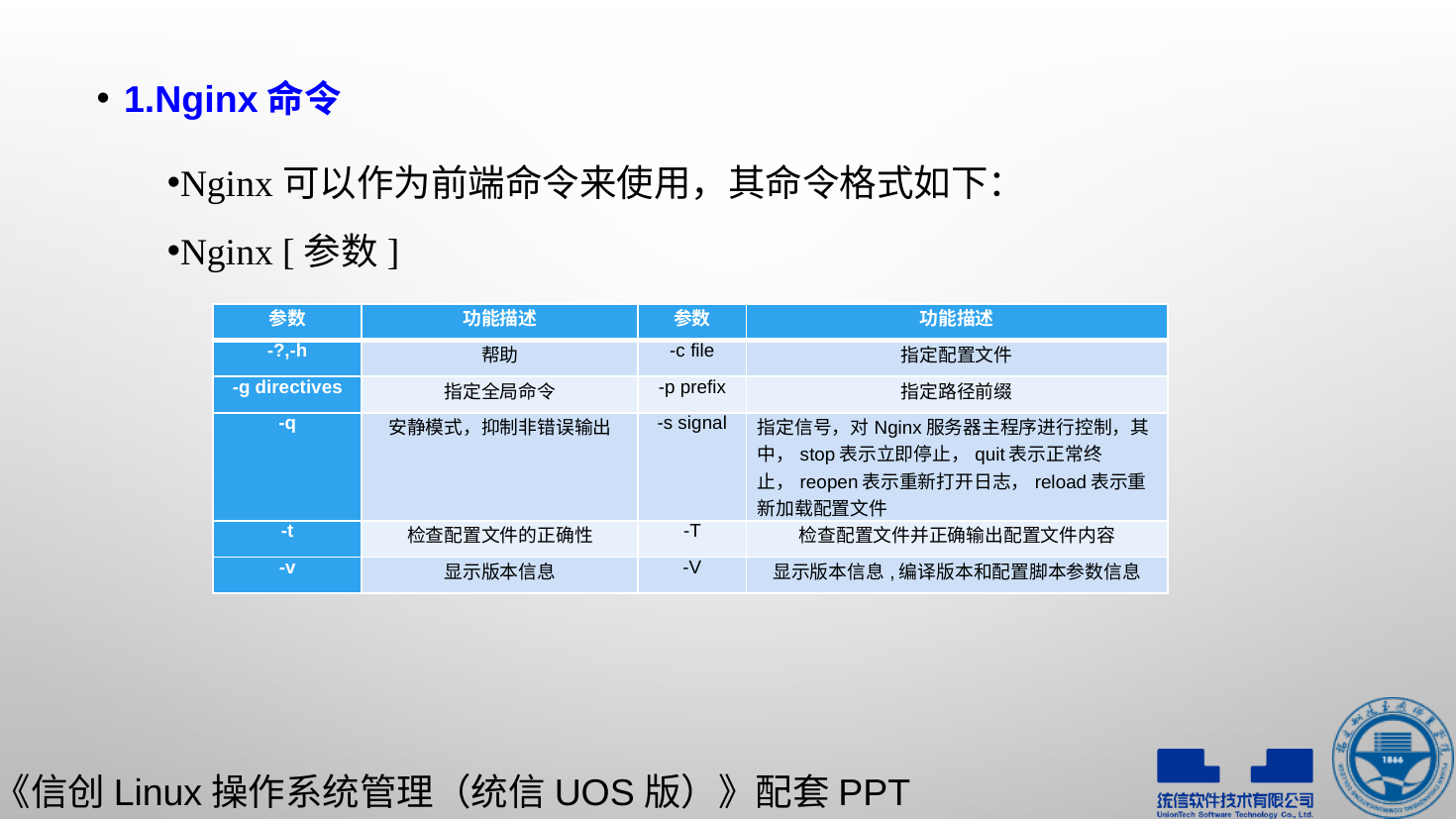

1.Nginx命令
Nginx可以作为前端命令来使用，其命令格式如下：
Nginx [参数]

| 参数 | 功能描述 | 参数 | 功能描述 |
| --- | --- | --- | --- |
| -?,-h | 帮助 | -c file | 指定配置文件 |
| -g directives | 指定全局命令 | -p prefix | 指定路径前缀 |
| -q | 安静模式，抑制非错误输出 | -s signal | 指定信号，对Nginx服务器主程序进行控制，其中，stop表示立即停止，quit表示正常终止，reopen表示重新打开日志，reload表示重新加载配置文件 |
| -t | 检查配置文件的正确性 | -T | 检查配置文件并正确输出配置文件内容 |
| -v | 显示版本信息 | -V | 显示版本信息,编译版本和配置脚本参数信息 |